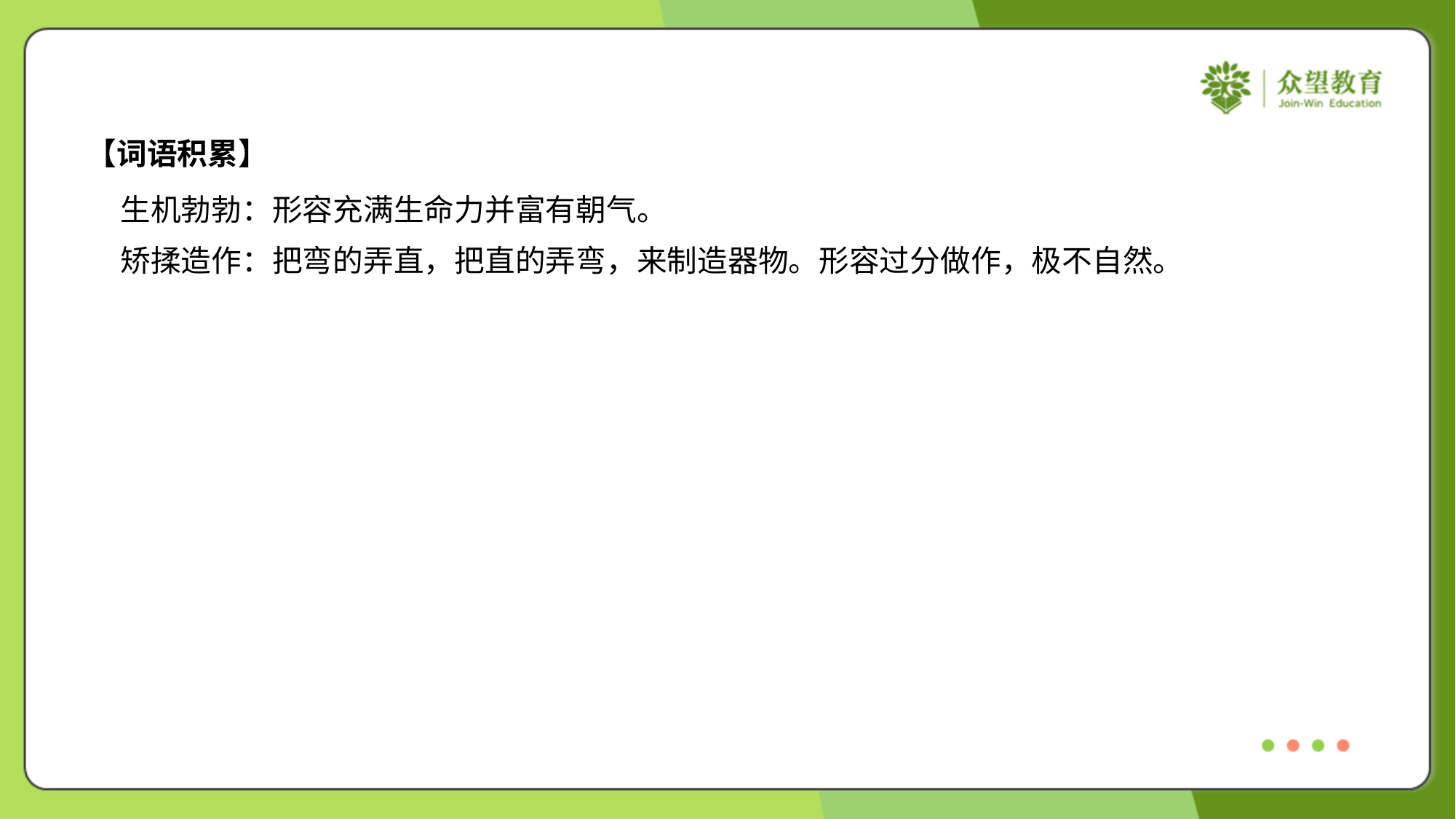

【词语积累】
    生机勃勃：形容充满生命力并富有朝气。
    矫揉造作：把弯的弄直，把直的弄弯，来制造器物。形容过分做作，极不自然。